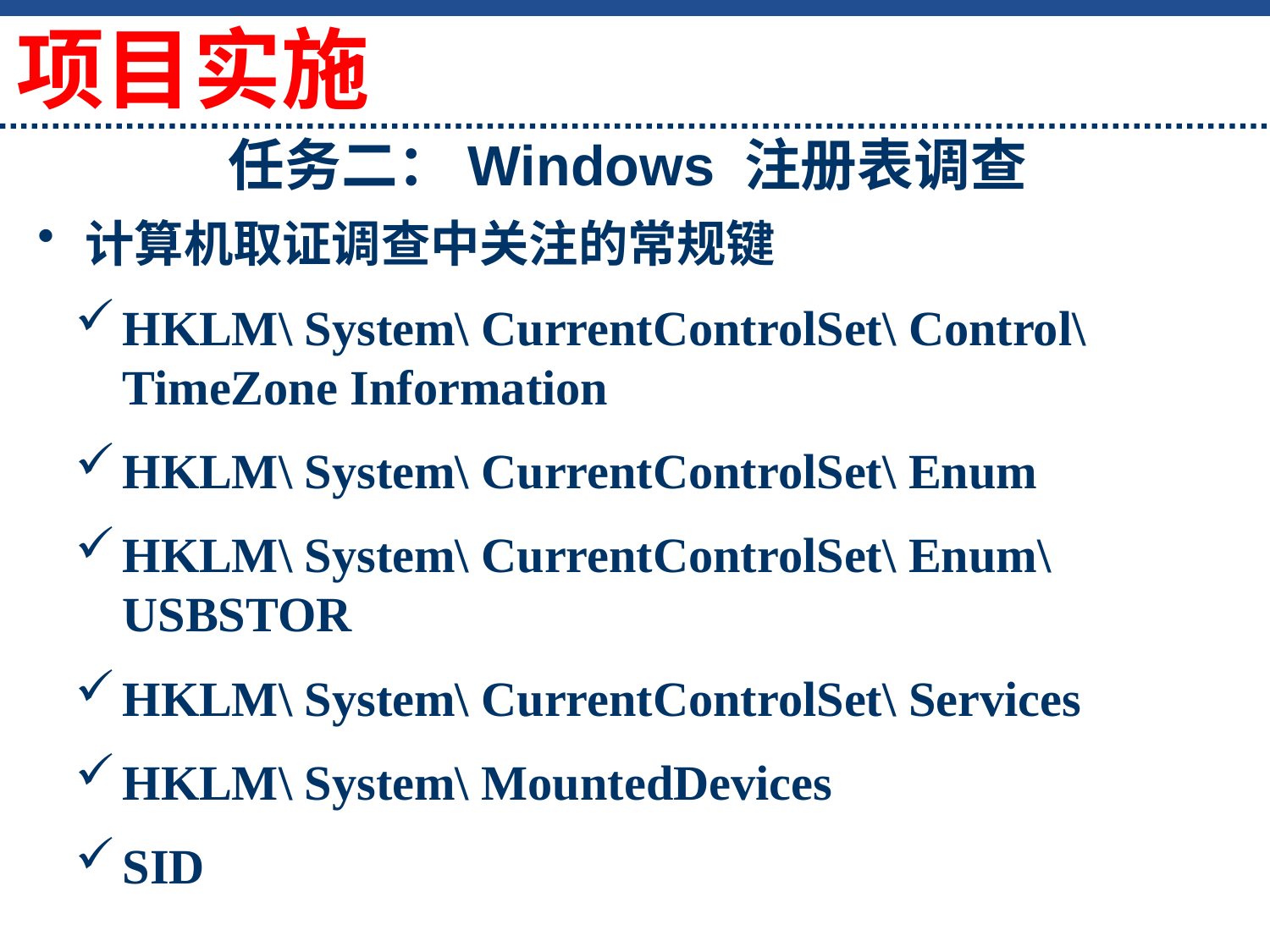

项目实施
# 任务二：Windows 注册表调查
计算机取证调查中关注的常规键
HKLM\ System\ CurrentControlSet\ Control\ TimeZone Information
HKLM\ System\ CurrentControlSet\ Enum
HKLM\ System\ CurrentControlSet\ Enum\ USBSTOR
HKLM\ System\ CurrentControlSet\ Services
HKLM\ System\ MountedDevices
SID